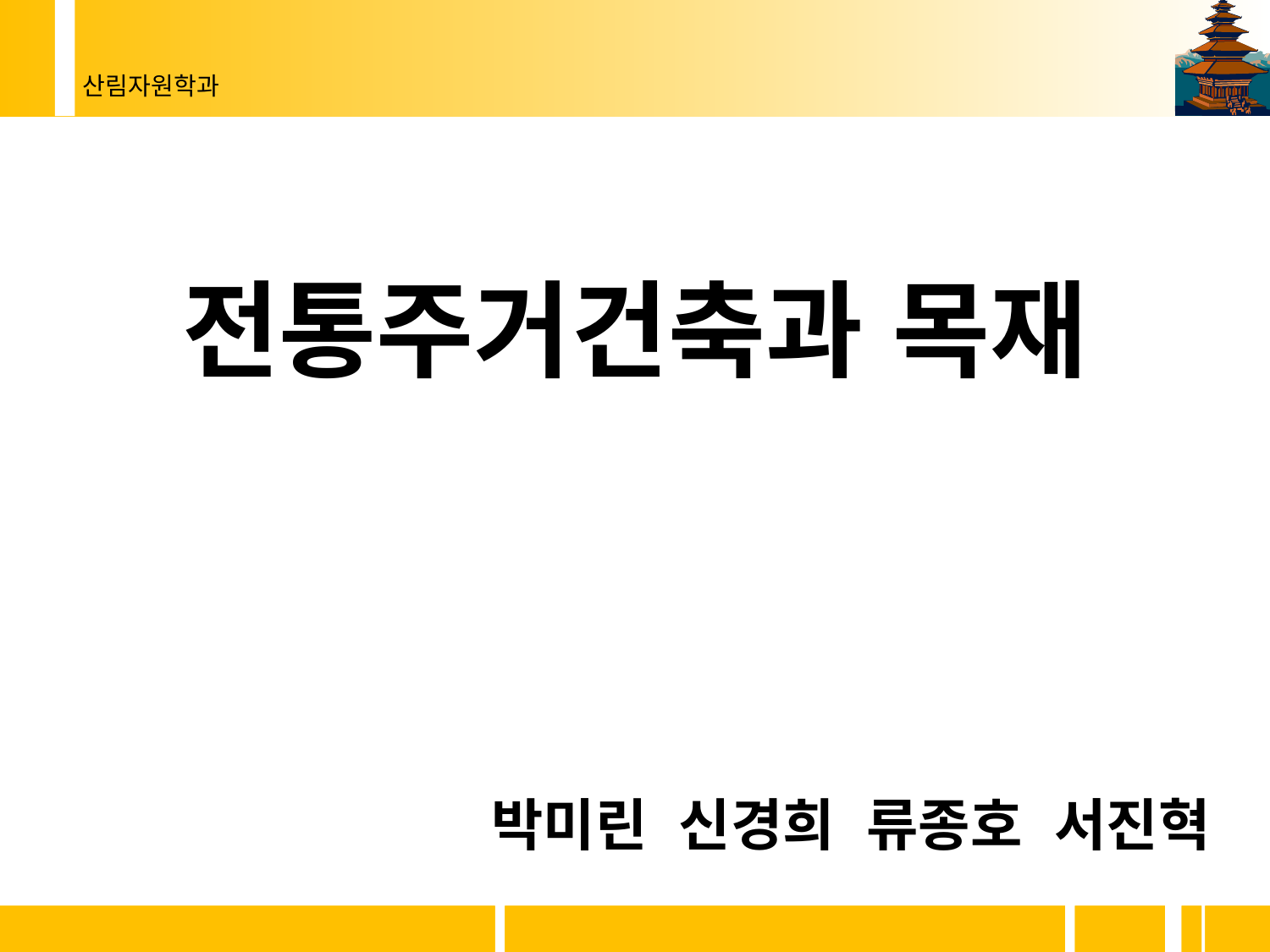

# 전통주거건축과 목재
박미린  신경희  류종호  서진혁
1